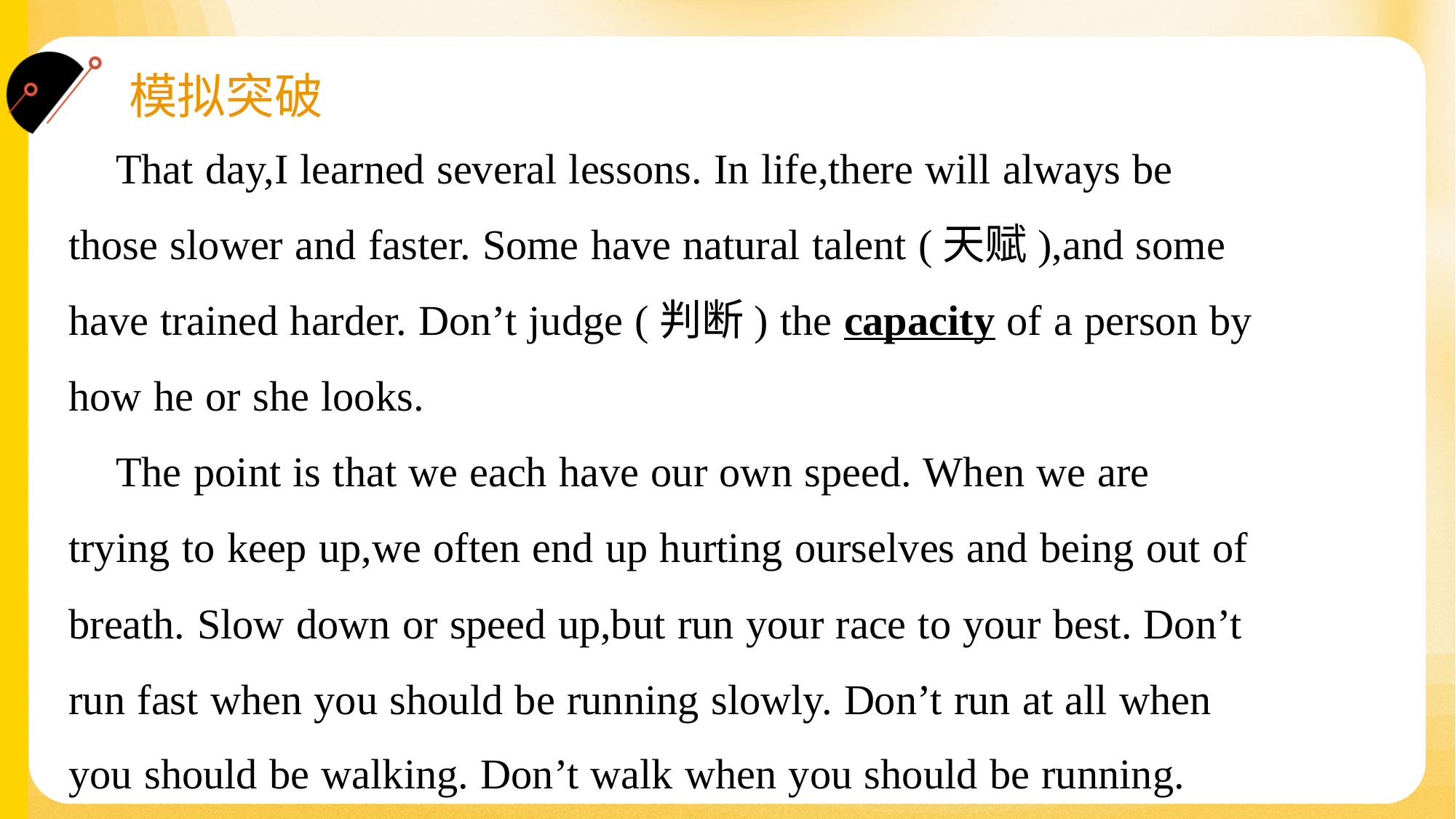

That day,I learned several lessons. In life,there will always be
those slower and faster. Some have natural talent (天赋),and some
have trained harder. Don’t judge (判断) the capacity of a person by
how he or she looks.
    The point is that we each have our own speed. When we are
trying to keep up,we often end up hurting ourselves and being out of
breath. Slow down or speed up,but run your race to your best. Don’t
run fast when you should be running slowly. Don’t run at all when
you should be walking. Don’t walk when you should be running.#4.1